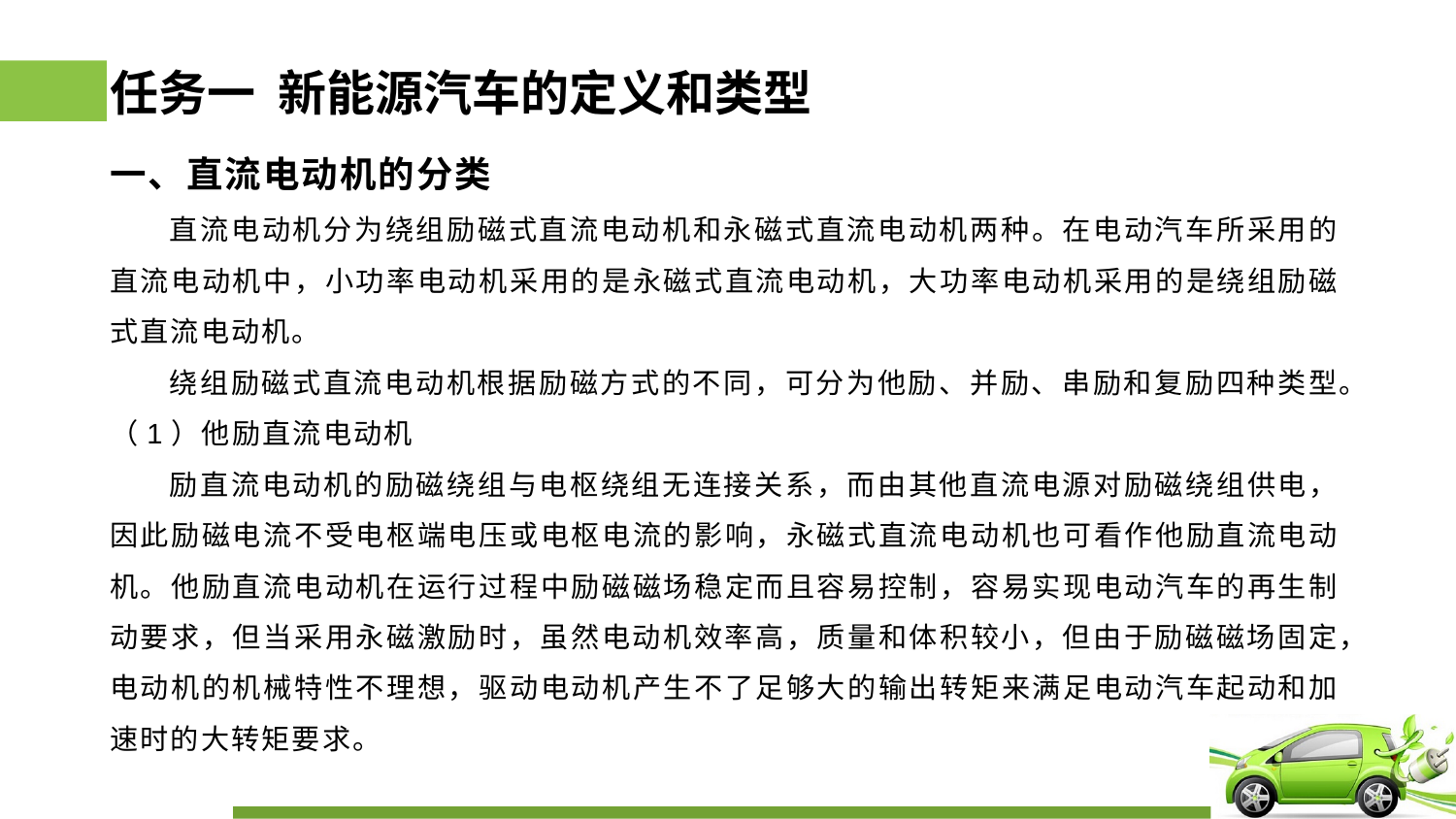

# 任务一  新能源汽车的定义和类型
一、直流电动机的分类
      直流电动机分为绕组励磁式直流电动机和永磁式直流电动机两种。在电动汽车所采用的直流电动机中，小功率电动机采用的是永磁式直流电动机，大功率电动机采用的是绕组励磁式直流电动机。
      绕组励磁式直流电动机根据励磁方式的不同，可分为他励、并励、串励和复励四种类型。
（1）他励直流电动机
      励直流电动机的励磁绕组与电枢绕组无连接关系，而由其他直流电源对励磁绕组供电，因此励磁电流不受电枢端电压或电枢电流的影响，永磁式直流电动机也可看作他励直流电动机。他励直流电动机在运行过程中励磁磁场稳定而且容易控制，容易实现电动汽车的再生制动要求，但当采用永磁激励时，虽然电动机效率高，质量和体积较小，但由于励磁磁场固定，电动机的机械特性不理想，驱动电动机产生不了足够大的输出转矩来满足电动汽车起动和加速时的大转矩要求。